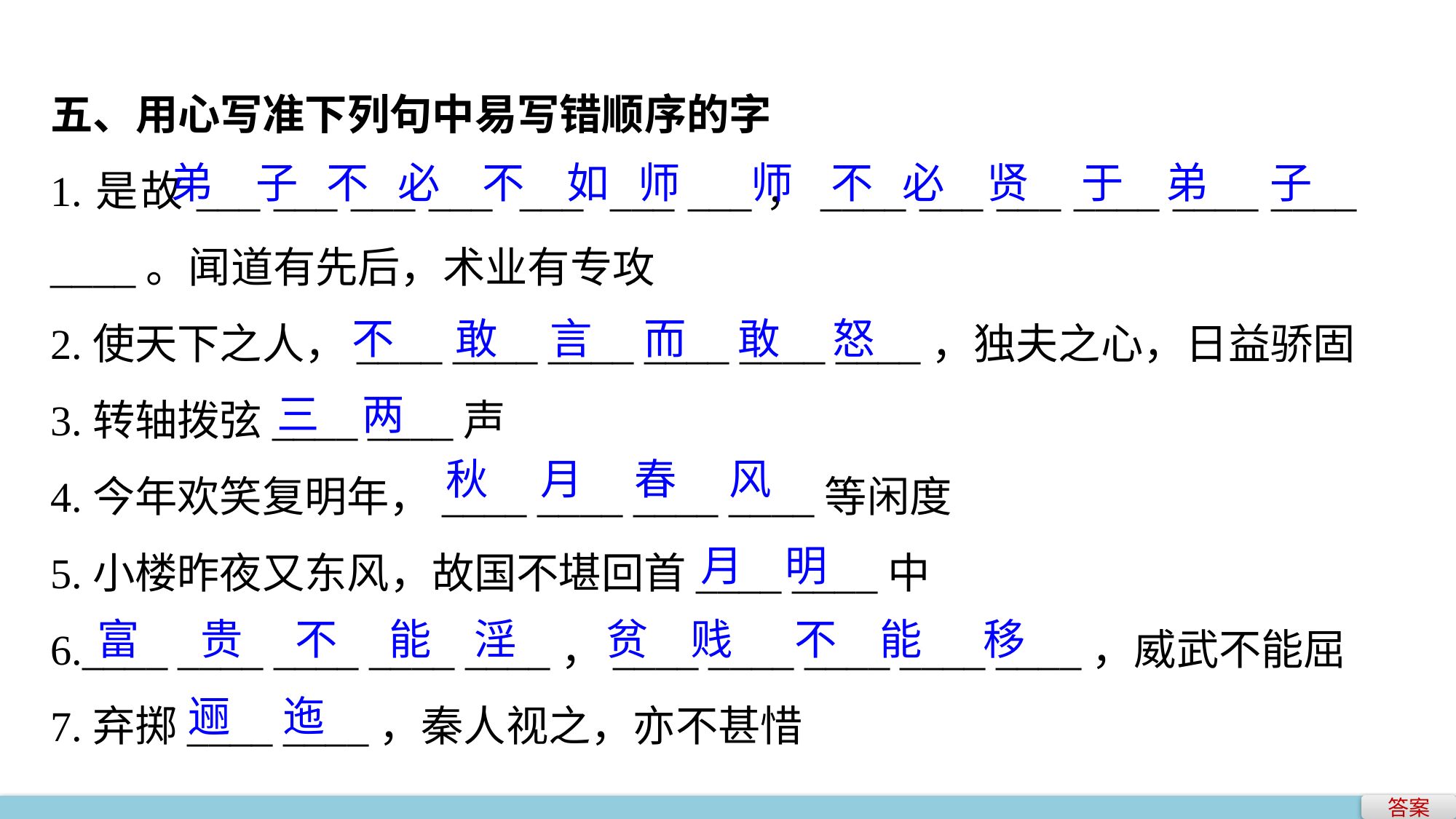

五、用心写准下列句中易写错顺序的字
1.是故___ ___ ___ ___  ___  ___ ___，____ ___ ___ ____ ____ ____ ____。闻道有先后，术业有专攻
2.使天下之人，____ ____ ____ ____ ____ ____，独夫之心，日益骄固
3.转轴拨弦____ ____声
4.今年欢笑复明年，____ ____ ____ ____等闲度
5.小楼昨夜又东风，故国不堪回首____ ____中
6.____ ____ ____ ____ ____，____ ____ ____ ____ ____，威武不能屈
7.弃掷____ ____，秦人视之，亦不甚惜
弟　子   不   必　不　如   师　   师    不   必　贤　 于　弟　  子
不　  敢　 言　 而　 敢　 怒
三　两
秋　 月　 春　 风
月　明
富　  贵　 不　 能　淫　     贫　贱　  不　能　  移
逦　 迤
答案